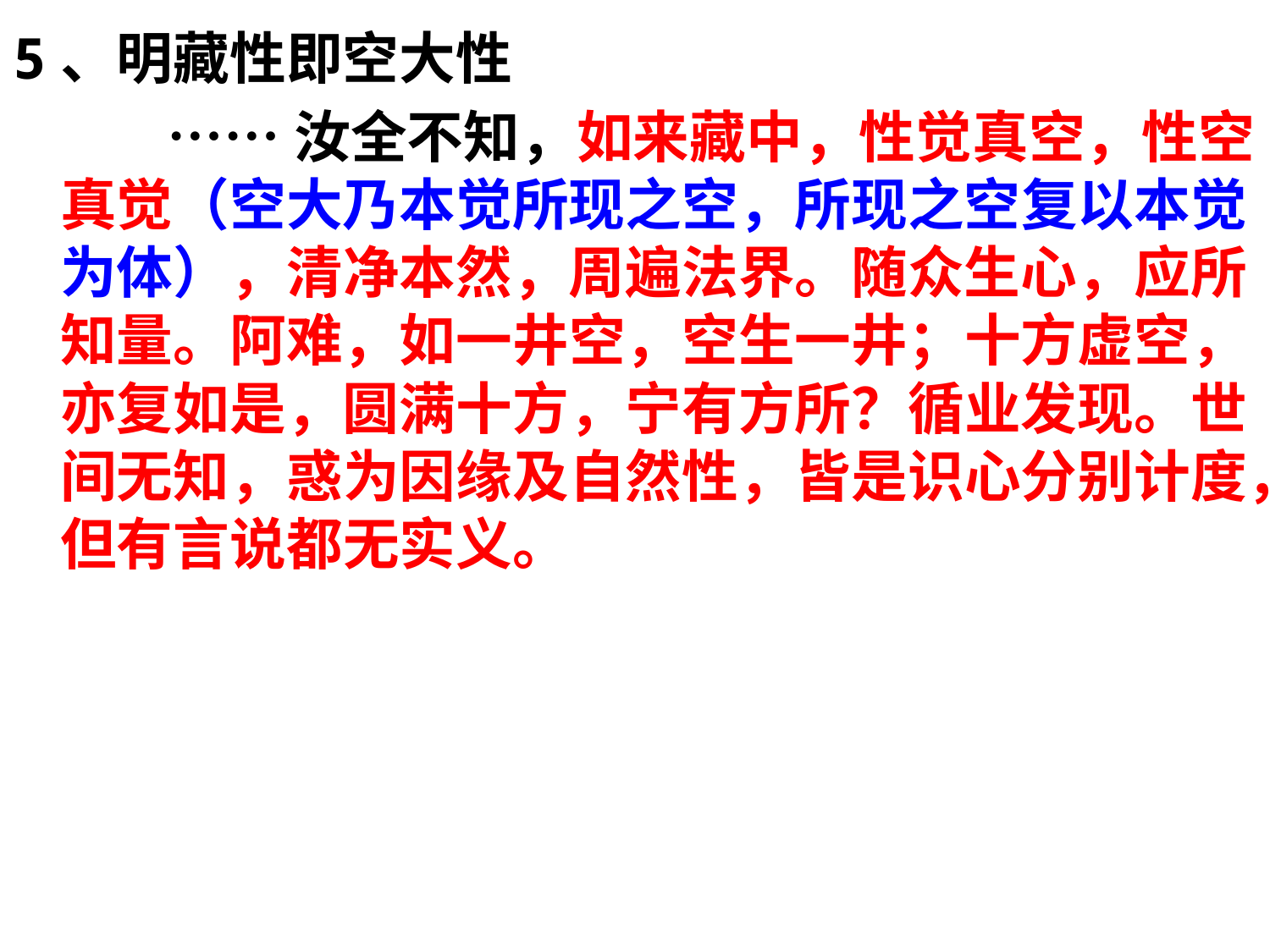

5、明藏性即空大性
            ……汝全不知，如来藏中，性觉真空，性空真觉（空大乃本觉所现之空，所现之空复以本觉为体），清净本然，周遍法界。随众生心，应所知量。阿难，如一井空，空生一井；十方虚空，亦复如是，圆满十方，宁有方所？循业发现。世间无知，惑为因缘及自然性，皆是识心分别计度，但有言说都无实义。